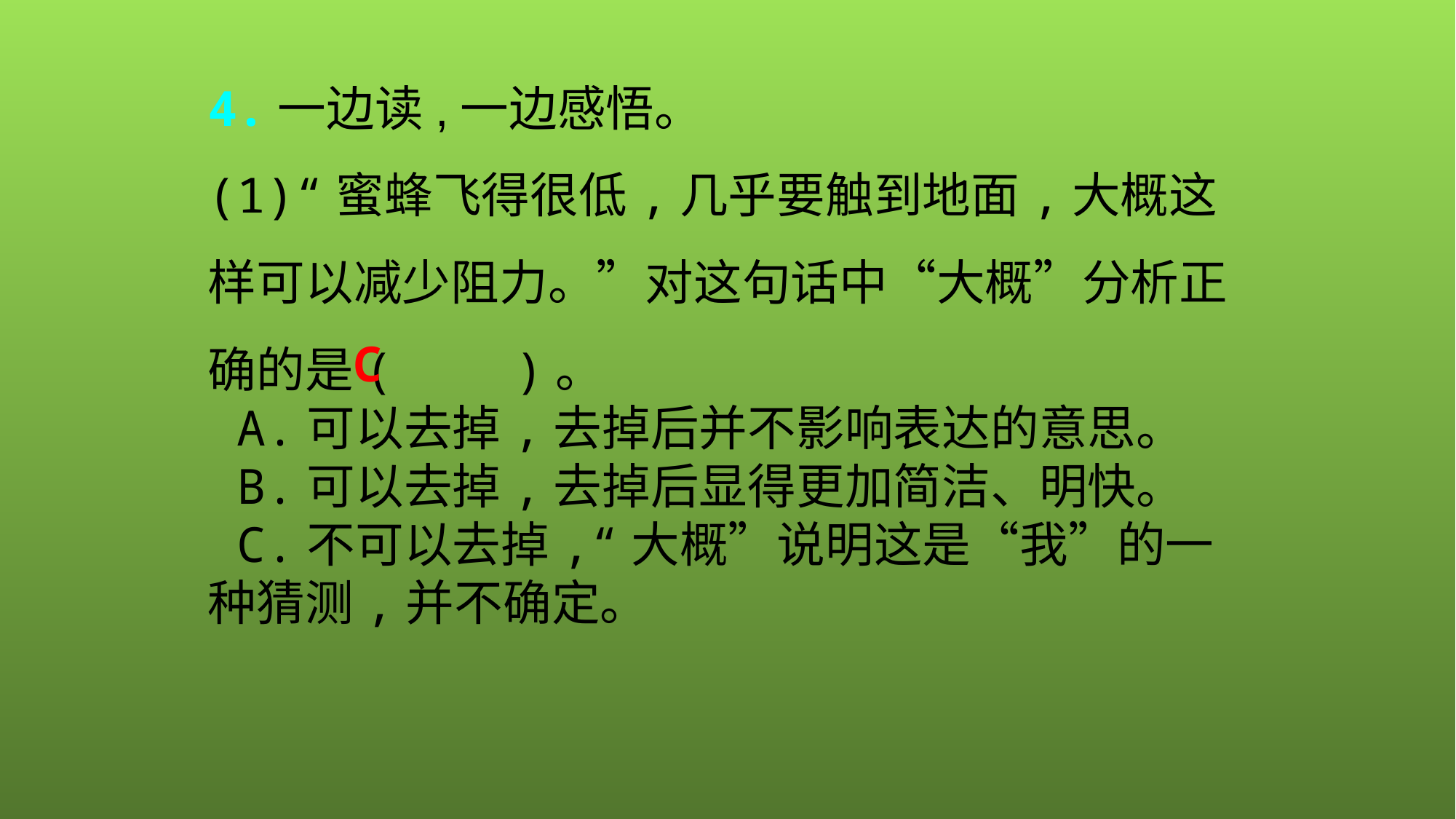

4.一边读,一边感悟。
(1)“蜜蜂飞得很低,几乎要触到地面,大概这样可以减少阻力。”对这句话中“大概”分析正确的是(　　)。
 A.可以去掉,去掉后并不影响表达的意思。
 B.可以去掉,去掉后显得更加简洁、明快。
 C.不可以去掉,“大概”说明这是“我”的一种猜测,并不确定。
C